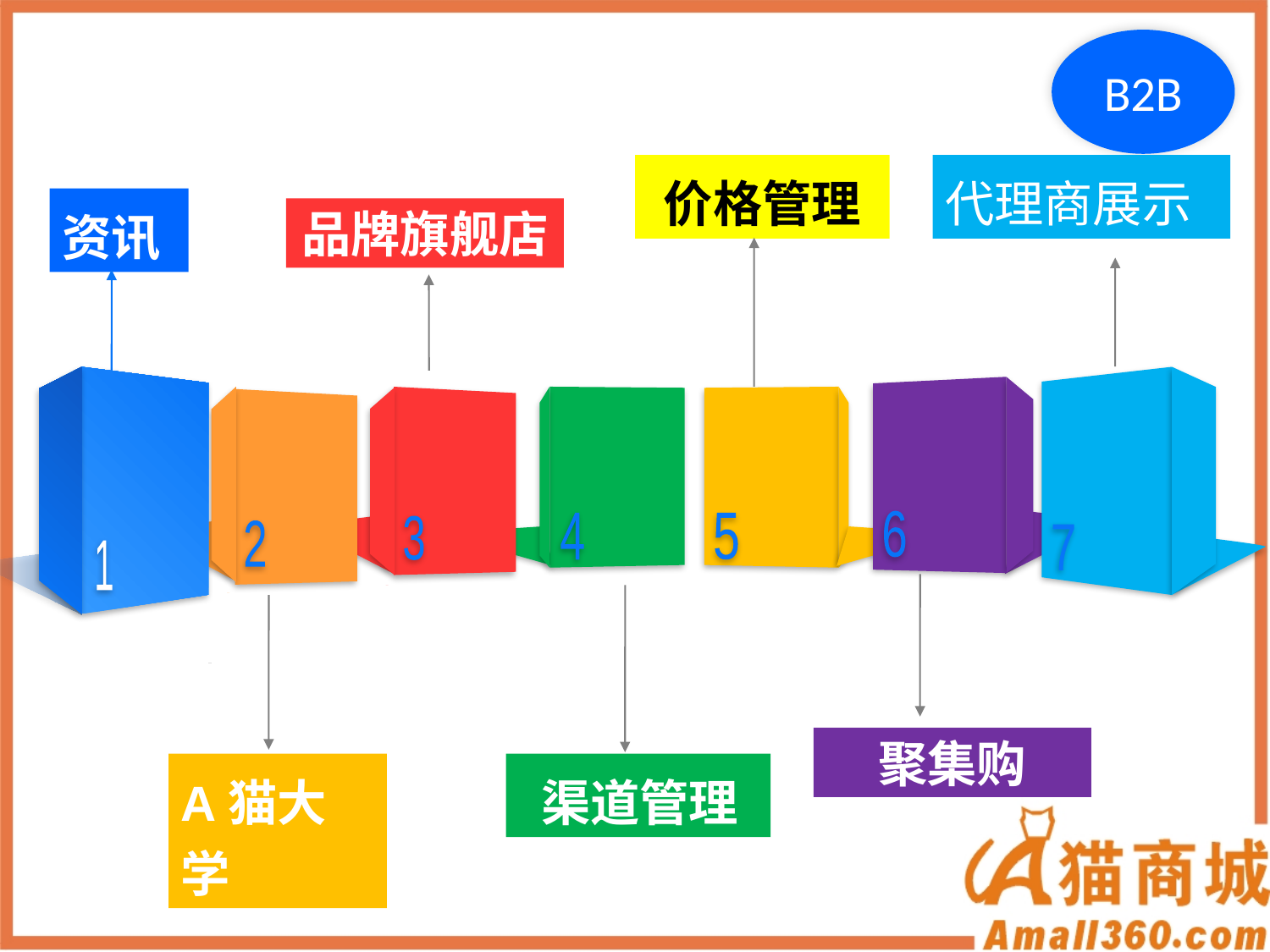

B2B
价格管理

代理商展示

资讯

品牌旗舰店

1

7

6

2

3

4

5

聚集购

 渠道管理

A猫大学